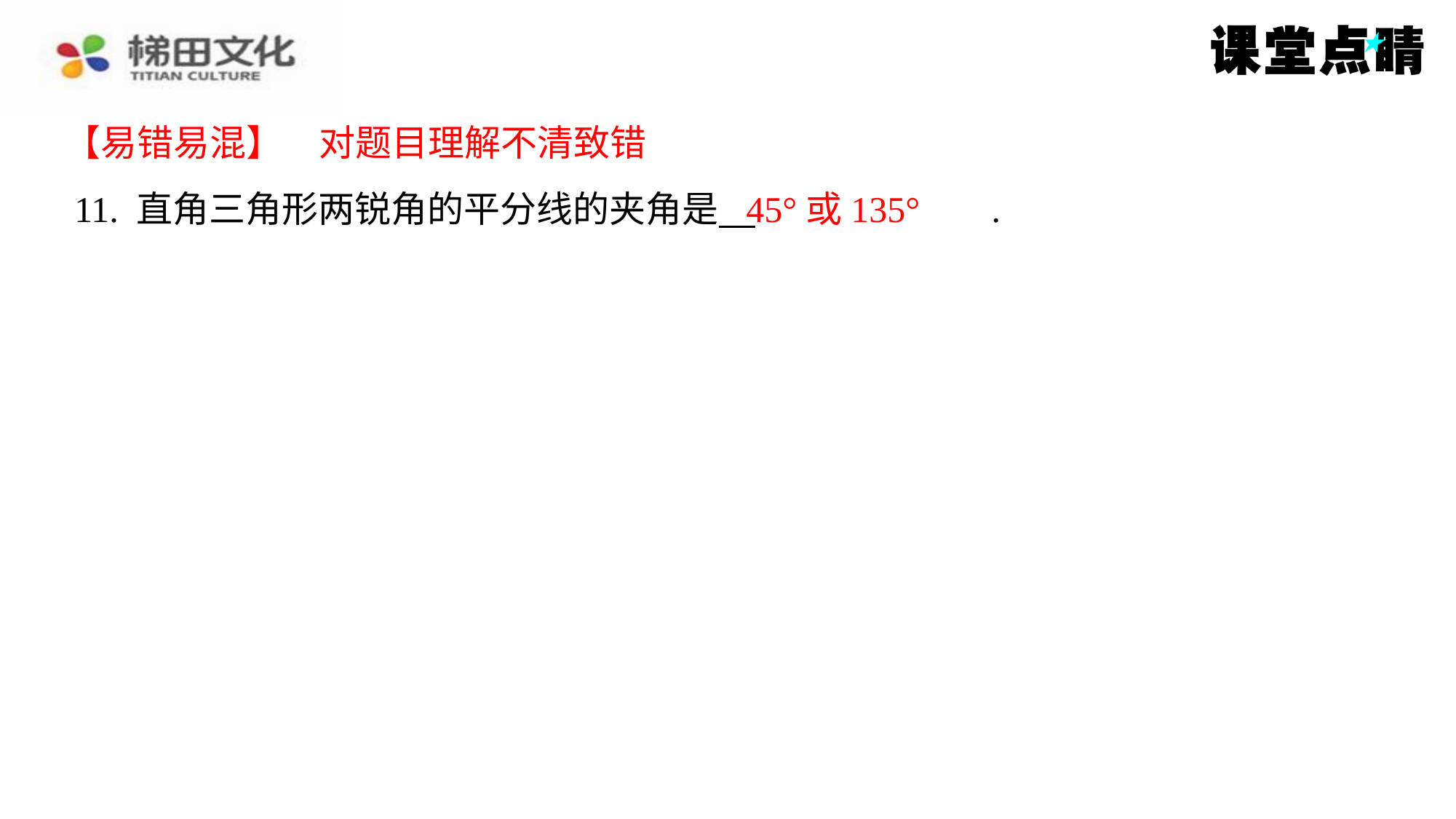

【易错易混】　对题目理解不清致错
【易错易混】　对题目理解不清致错
45°或135°
11. 直角三角形两锐角的平分线的夹角是 　45°或135°　.